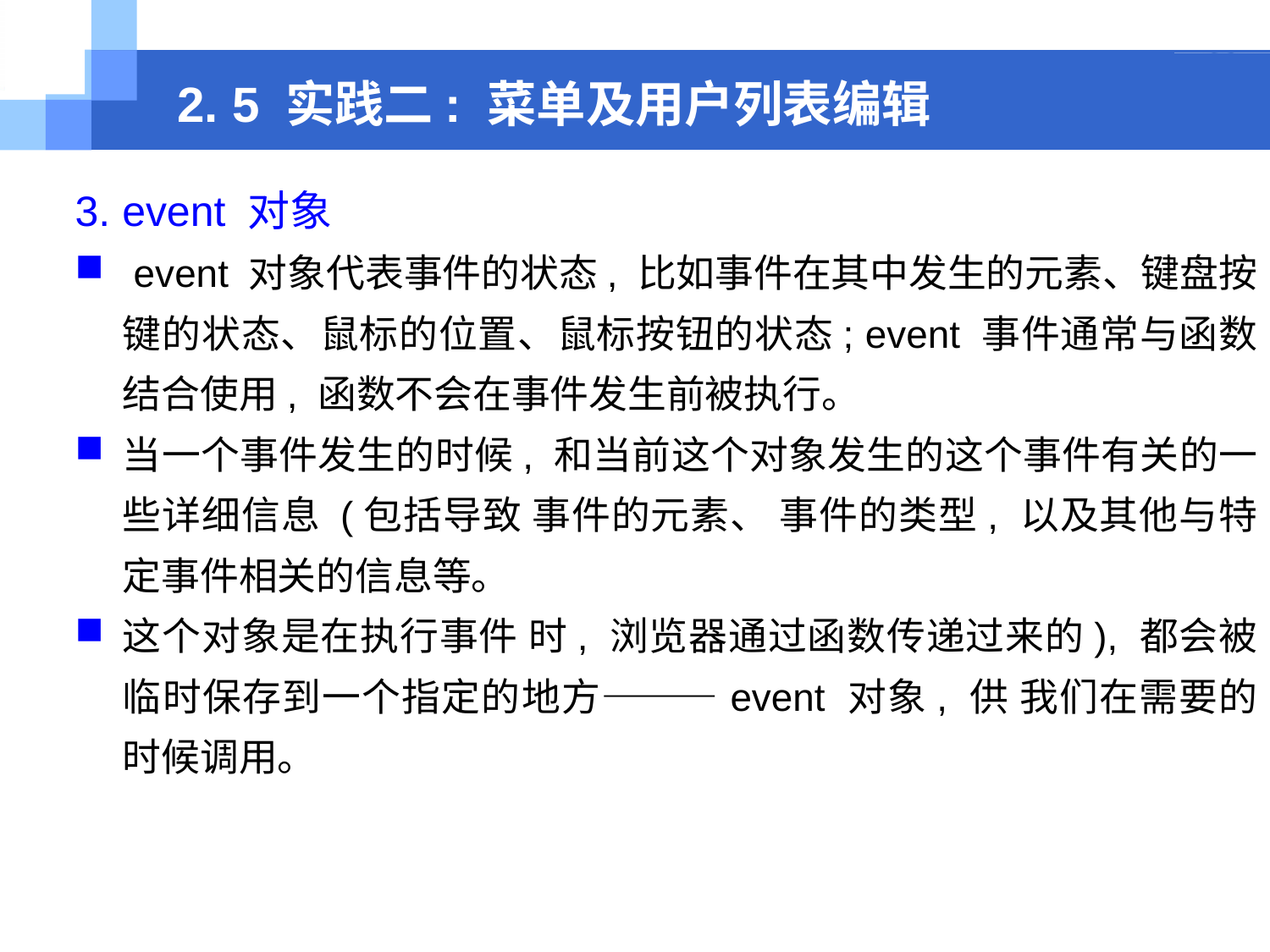

2. 5 实践二: 菜单及用户列表编辑
3. event 对象
 event 对象代表事件的状态, 比如事件在其中发生的元素、键盘按键的状态、鼠标的位置、鼠标按钮的状态; event 事件通常与函数结合使用, 函数不会在事件发生前被执行。
当一个事件发生的时候, 和当前这个对象发生的这个事件有关的一些详细信息 (包括导致 事件的元素、 事件的类型, 以及其他与特定事件相关的信息等。
这个对象是在执行事件 时, 浏览器通过函数传递过来的), 都会被临时保存到一个指定的地方———event 对象, 供 我们在需要的时候调用。